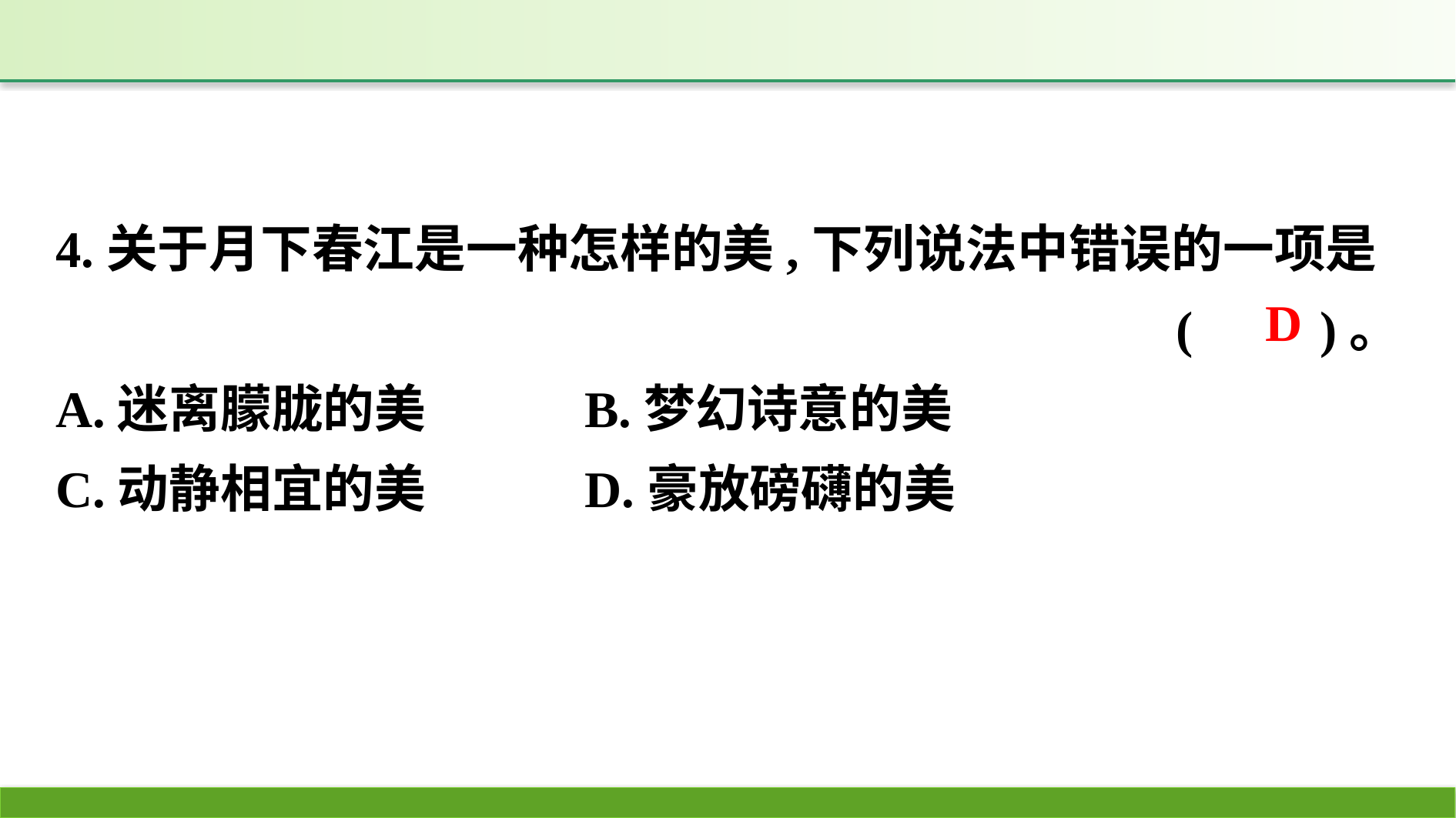

4.关于月下春江是一种怎样的美,下列说法中错误的一项是
(　　)。
A.迷离朦胧的美　　　	B.梦幻诗意的美
C.动静相宜的美		D.豪放磅礴的美
D